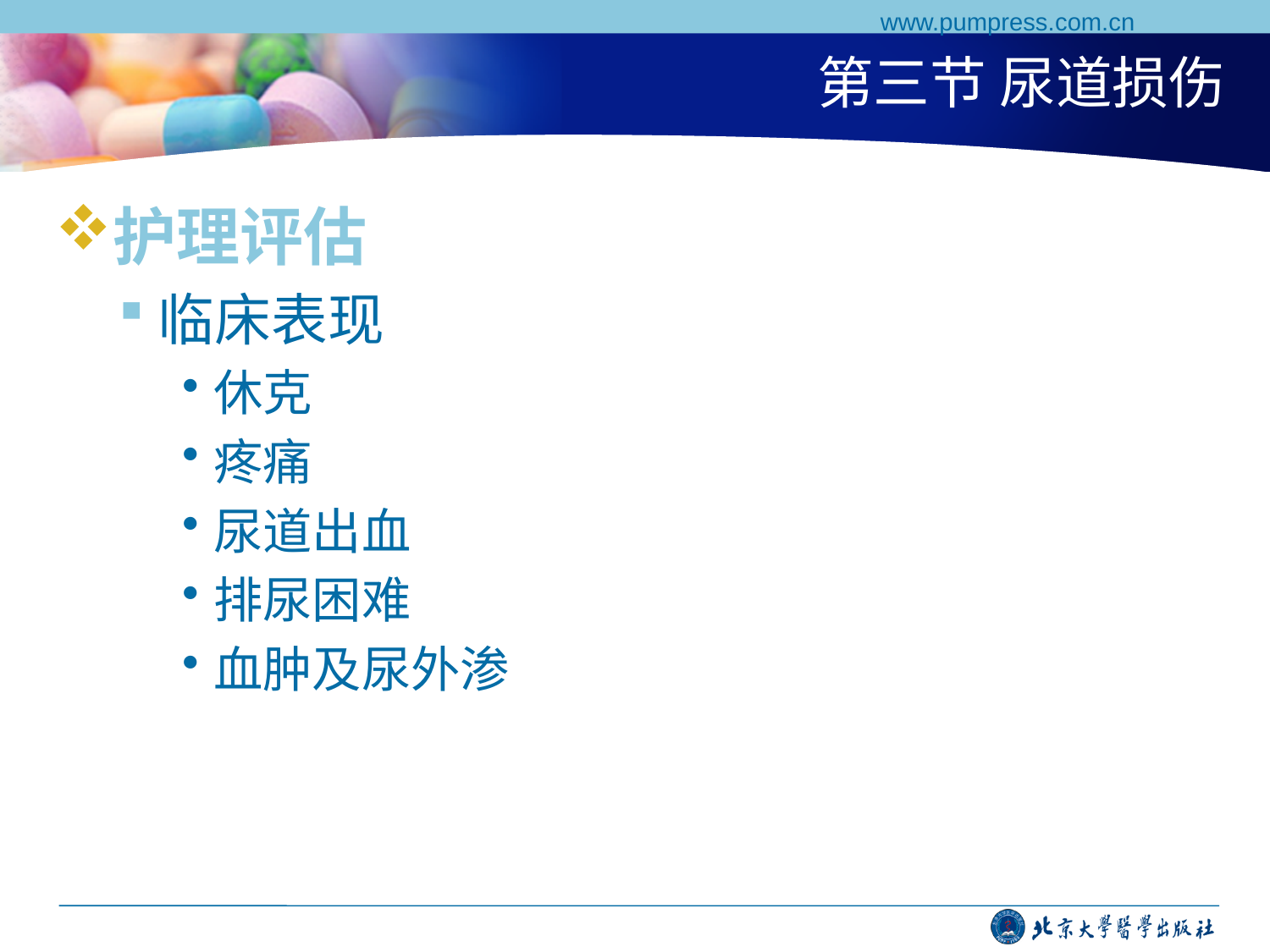

www.pumpress.com.cn
# 第三节 尿道损伤
护理评估
临床表现
休克
疼痛
尿道出血
排尿困难
血肿及尿外渗